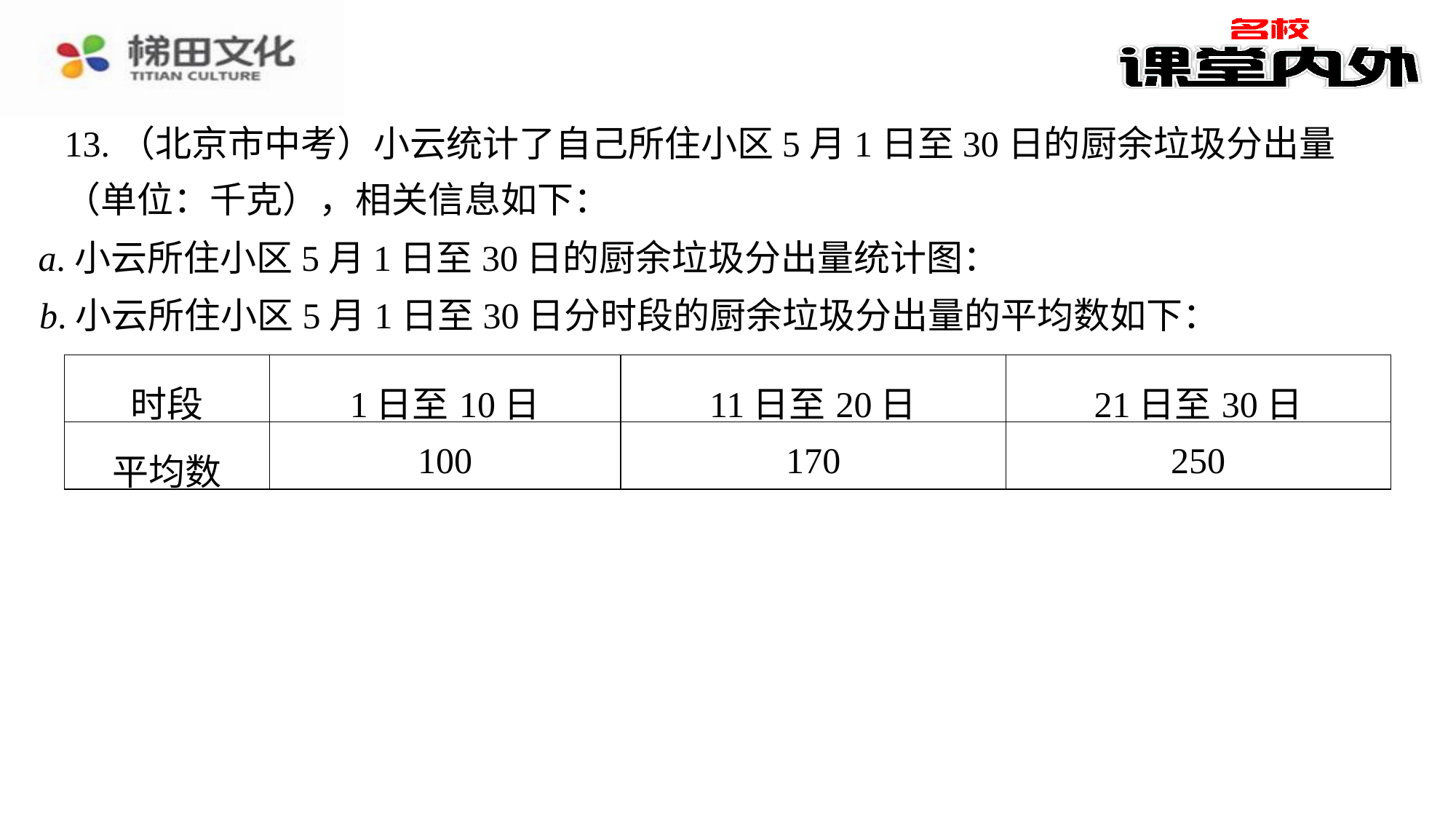

13.（北京市中考）小云统计了自己所住小区5月1日至30日的厨余垃圾分出量（单位：千克），相关信息如下：
a.小云所住小区5月1日至30日的厨余垃圾分出量统计图：
b.小云所住小区5月1日至30日分时段的厨余垃圾分出量的平均数如下：
| 时段 | 1日至10日 | 11日至20日 | 21日至30日 |
| --- | --- | --- | --- |
| 平均数 | 100 | 170 | 250 |